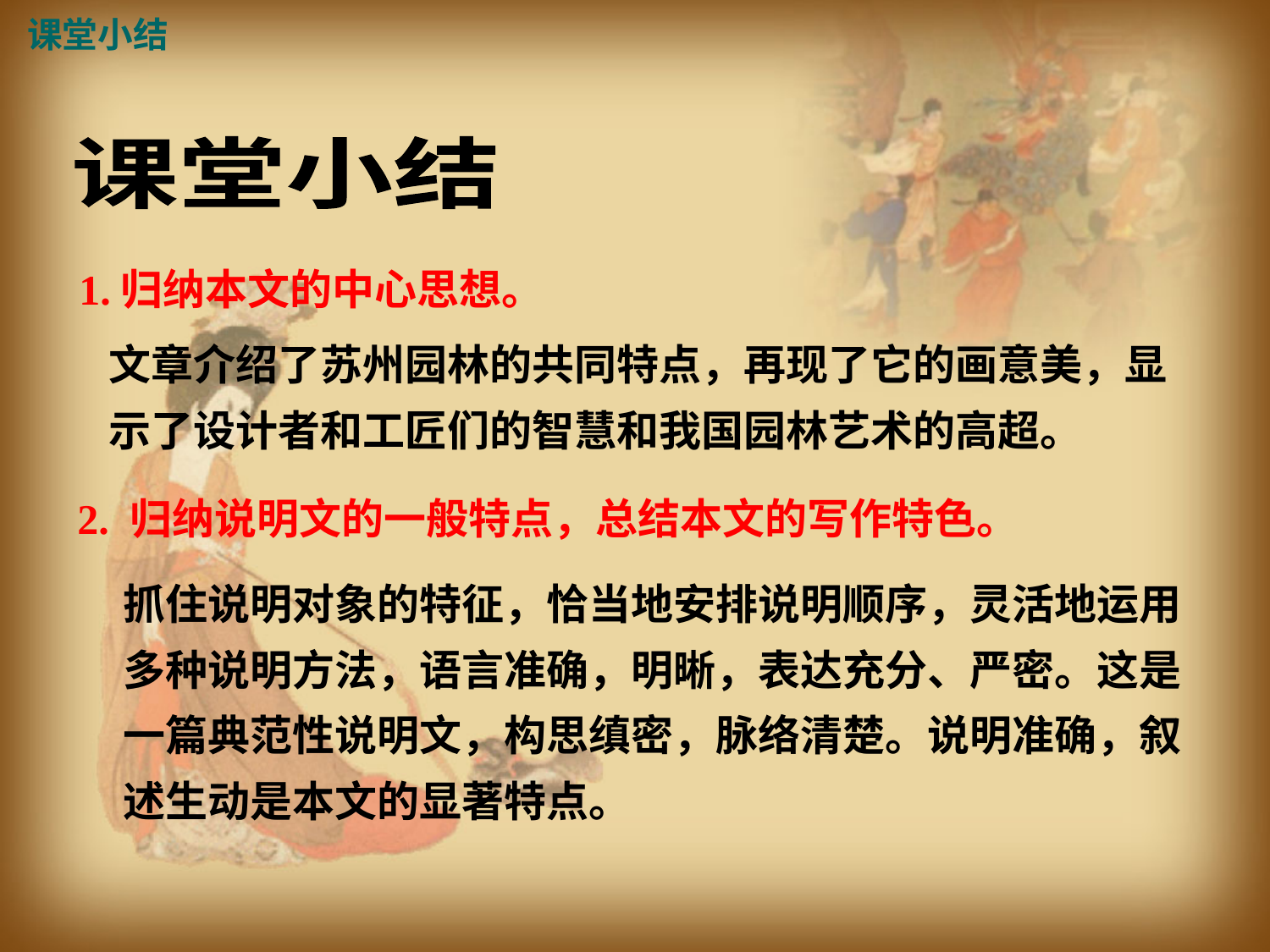

课堂小结
课堂小结
   1.归纳本文的中心思想。
文章介绍了苏州园林的共同特点，再现了它的画意美，显示了设计者和工匠们的智慧和我国园林艺术的高超。
2. 归纳说明文的一般特点，总结本文的写作特色。
抓住说明对象的特征，恰当地安排说明顺序，灵活地运用多种说明方法，语言准确，明晰，表达充分、严密。这是一篇典范性说明文，构思缜密，脉络清楚。说明准确，叙述生动是本文的显著特点。